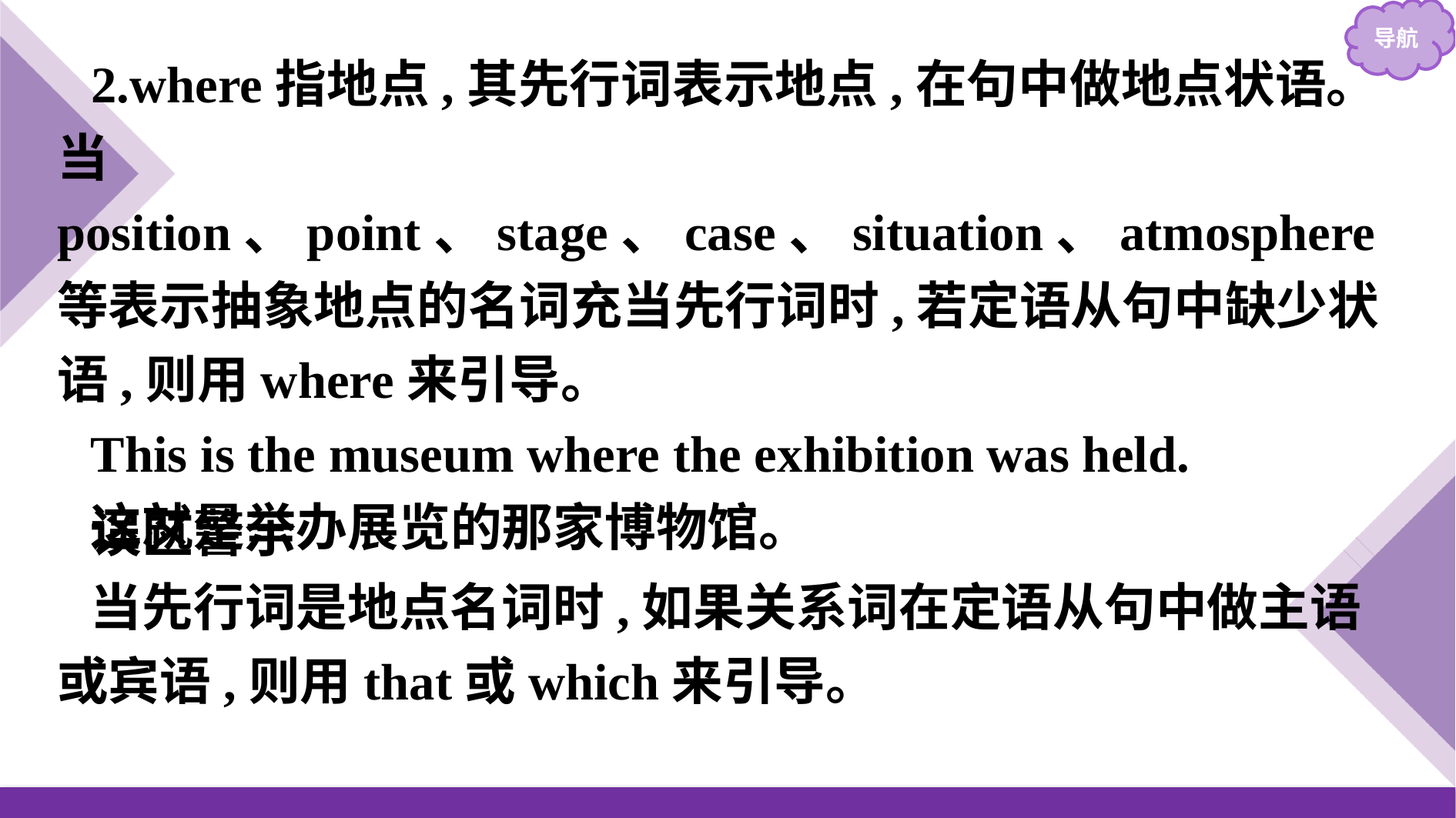

2.where指地点,其先行词表示地点,在句中做地点状语。当position、point、stage、case、situation、atmosphere等表示抽象地点的名词充当先行词时,若定语从句中缺少状语,则用where来引导。
This is the museum where the exhibition was held.
这就是举办展览的那家博物馆。
误区警示
当先行词是地点名词时,如果关系词在定语从句中做主语或宾语,则用that或which来引导。